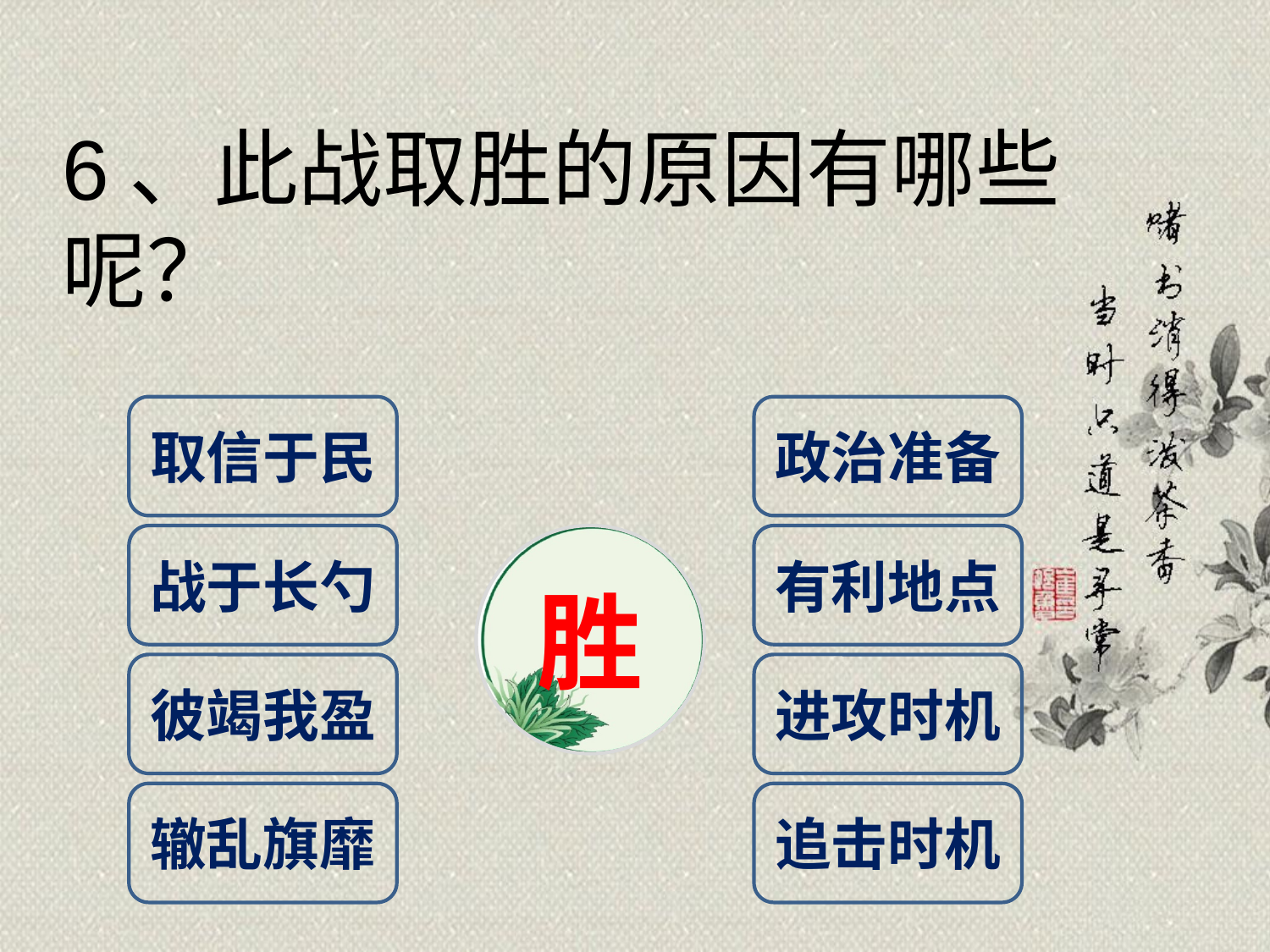

6、此战取胜的原因有哪些呢？
取信于民
政治准备
战于长勺
胜
有利地点
彼竭我盈
进攻时机
辙乱旗靡
追击时机